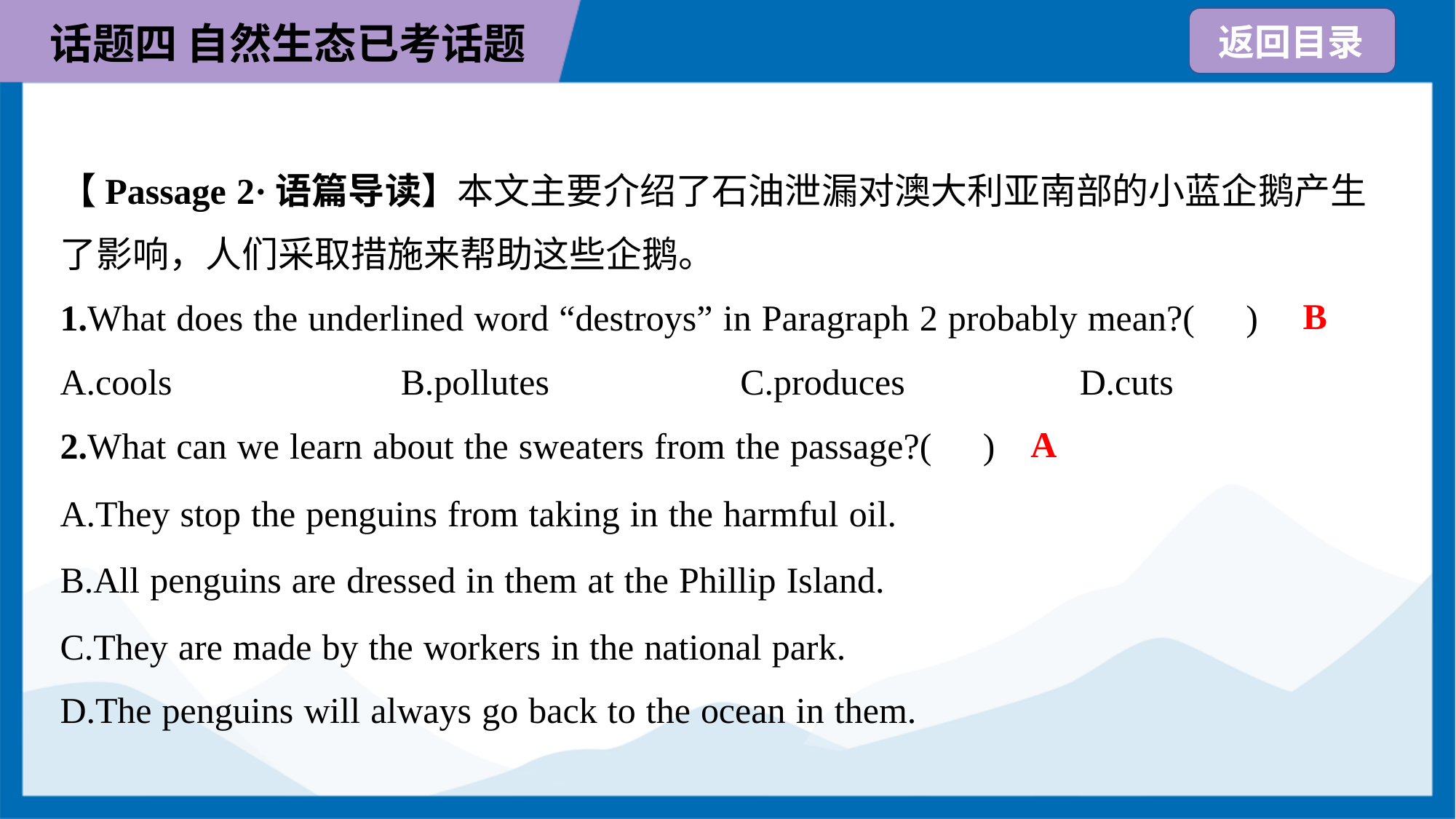

【Passage 2·语篇导读】本文主要介绍了石油泄漏对澳大利亚南部的小蓝企鹅产生
了影响，人们采取措施来帮助这些企鹅。
B
1.What does the underlined word “destroys” in Paragraph 2 probably mean?(     )
A.cools	B.pollutes	C.produces	D.cuts
A
2.What can we learn about the sweaters from the passage?(     )
A.They stop the penguins from taking in the harmful oil.
B.All penguins are dressed in them at the Phillip Island.
C.They are made by the workers in the national park.
D.The penguins will always go back to the ocean in them.